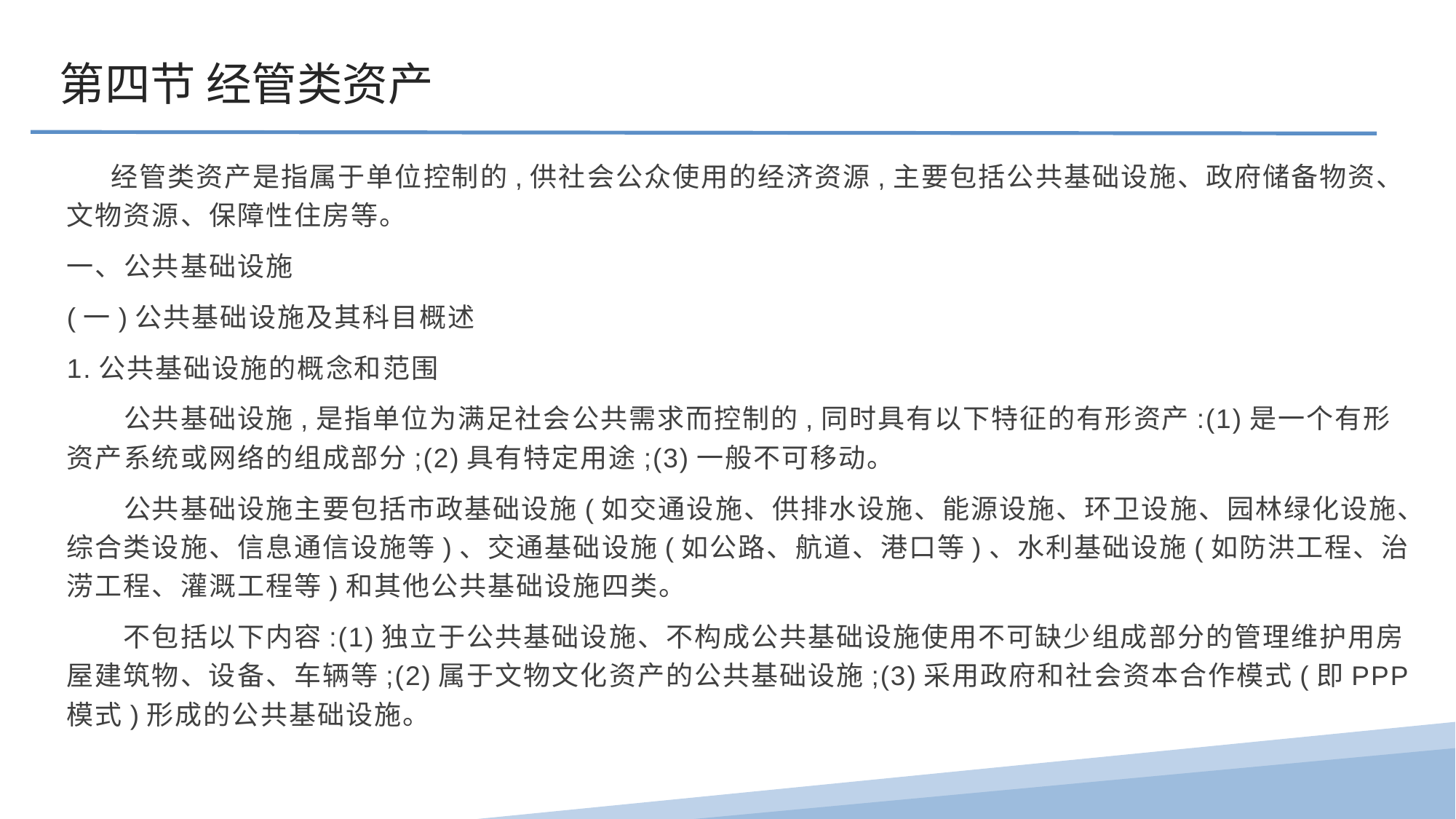

第四节 经管类资产
     经管类资产是指属于单位控制的,供社会公众使用的经济资源,主要包括公共基础设施、政府储备物资、文物资源、保障性住房等。
一、公共基础设施
(一)公共基础设施及其科目概述
1.公共基础设施的概念和范围
　　公共基础设施,是指单位为满足社会公共需求而控制的,同时具有以下特征的有形资产:(1)是一个有形资产系统或网络的组成部分;(2)具有特定用途;(3)一般不可移动。
　　公共基础设施主要包括市政基础设施(如交通设施、供排水设施、能源设施、环卫设施、园林绿化设施、综合类设施、信息通信设施等)、交通基础设施(如公路、航道、港口等)、水利基础设施(如防洪工程、治涝工程、灌溉工程等)和其他公共基础设施四类。
　　不包括以下内容:(1)独立于公共基础设施、不构成公共基础设施使用不可缺少组成部分的管理维护用房屋建筑物、设备、车辆等;(2)属于文物文化资产的公共基础设施;(3)采用政府和社会资本合作模式(即PPP模式)形成的公共基础设施。